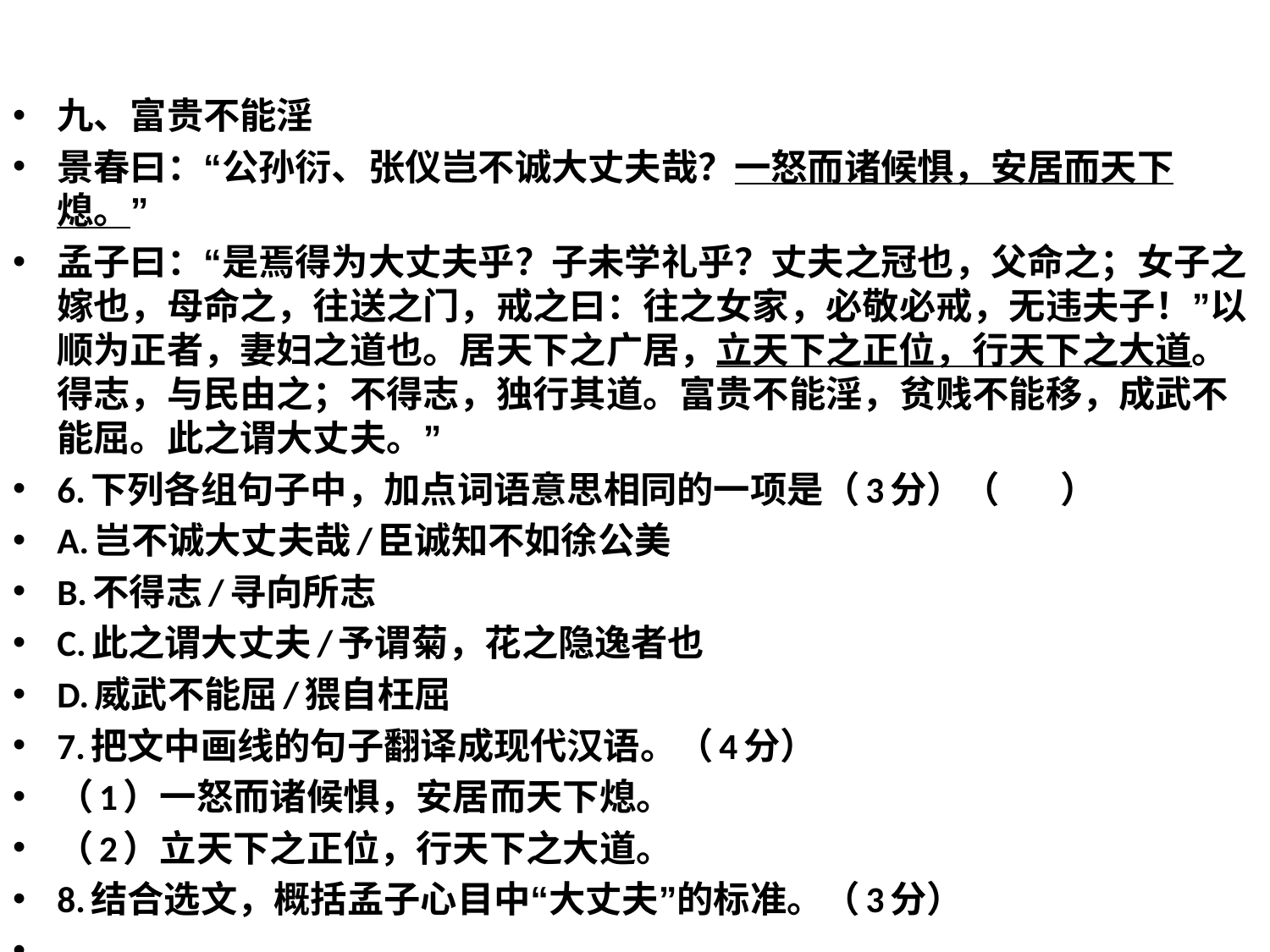

九、富贵不能淫
景春曰：“公孙衍、张仪岂不诚大丈夫哉？一怒而诸候惧，安居而天下熄。”
孟子曰：“是焉得为大丈夫乎？子未学礼乎？丈夫之冠也，父命之；女子之嫁也，母命之，往送之门，戒之曰：往之女家，必敬必戒，无违夫子！”以顺为正者，妻妇之道也。居天下之广居，立天下之正位，行天下之大道。得志，与民由之；不得志，独行其道。富贵不能淫，贫贱不能移，成武不能屈。此之谓大丈夫。”
6.下列各组句子中，加点词语意思相同的一项是（3分）（      ）
A.岂不诚大丈夫哉/臣诚知不如徐公美
B.不得志/寻向所志
C.此之谓大丈夫/予谓菊，花之隐逸者也
D.威武不能屈/猥自枉屈
7.把文中画线的句子翻译成现代汉语。（4分）
（1）一怒而诸候惧，安居而天下熄。
（2）立天下之正位，行天下之大道。
8.结合选文，概括孟子心目中“大丈夫”的标准。（3分）

#